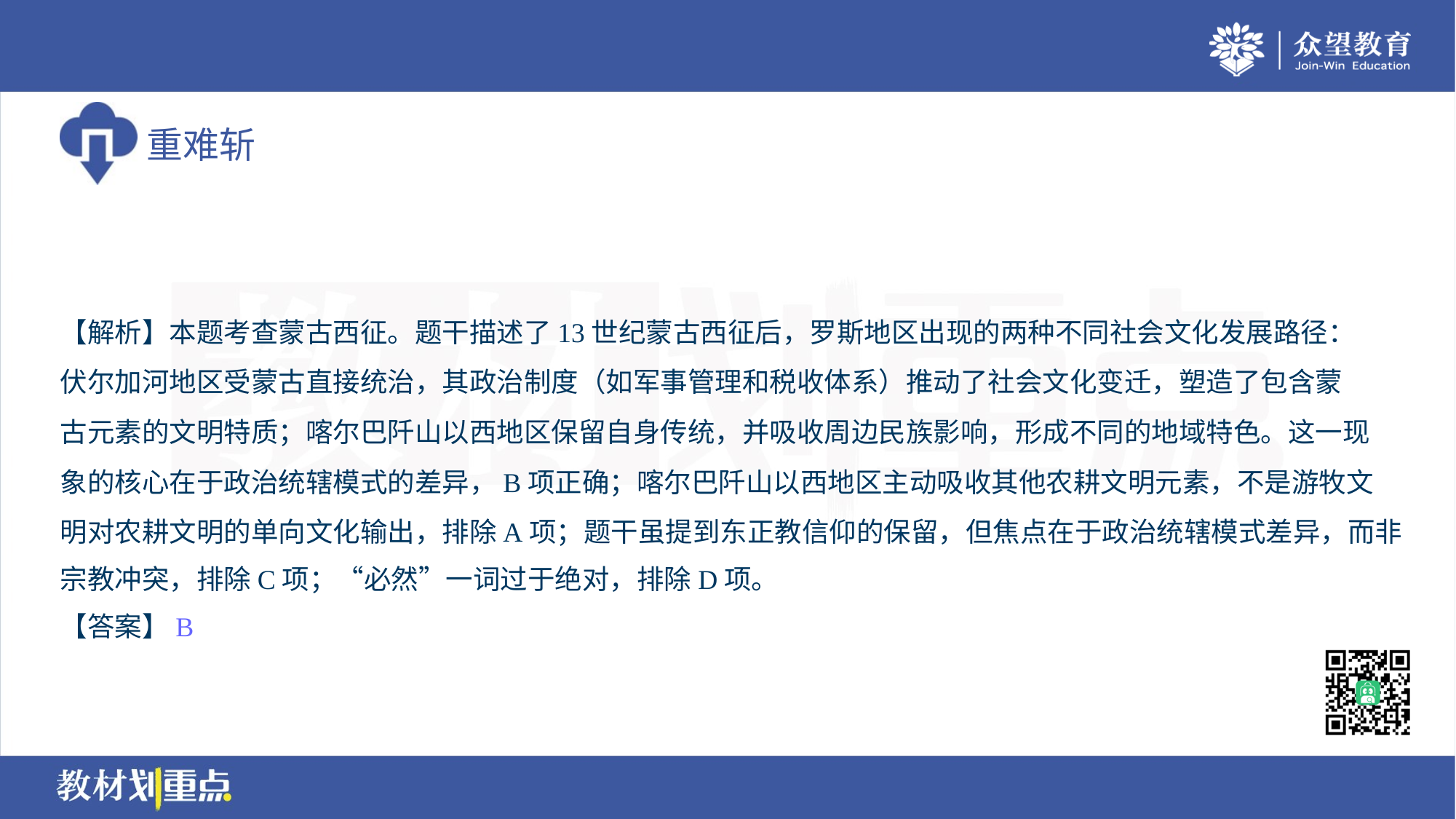

【解析】本题考查蒙古西征。题干描述了13世纪蒙古西征后，罗斯地区出现的两种不同社会文化发展路径：
伏尔加河地区受蒙古直接统治，其政治制度（如军事管理和税收体系）推动了社会文化变迁，塑造了包含蒙
古元素的文明特质；喀尔巴阡山以西地区保留自身传统，并吸收周边民族影响，形成不同的地域特色。这一现
象的核心在于政治统辖模式的差异，B项正确；喀尔巴阡山以西地区主动吸收其他农耕文明元素，不是游牧文
明对农耕文明的单向文化输出，排除A项；题干虽提到东正教信仰的保留，但焦点在于政治统辖模式差异，而非
宗教冲突，排除C项；“必然”一词过于绝对，排除D项。
【答案】B